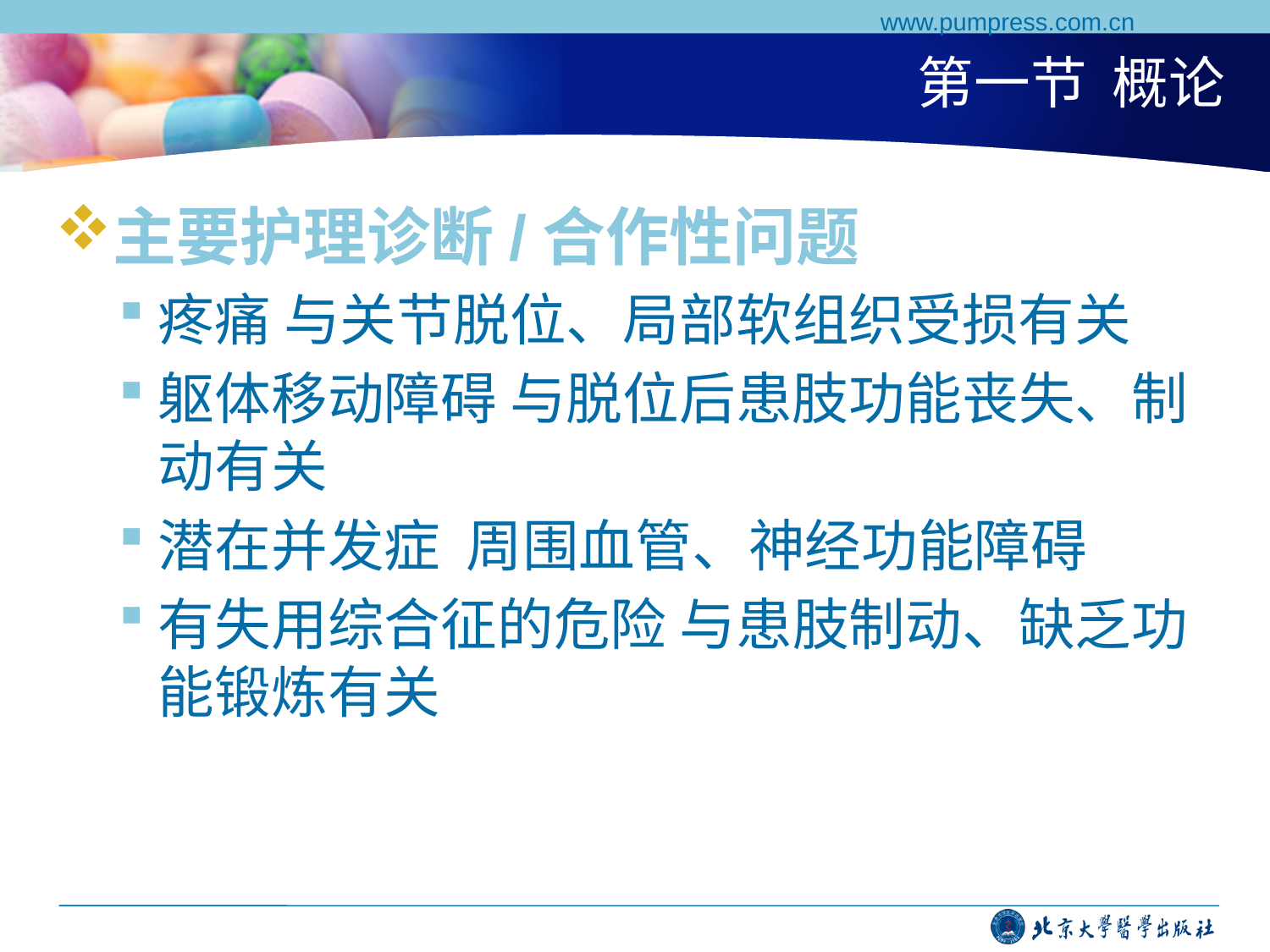

www.pumpress.com.cn
# 第一节  概论
主要护理诊断/合作性问题
疼痛 与关节脱位、局部软组织受损有关
躯体移动障碍 与脱位后患肢功能丧失、制动有关
潜在并发症  周围血管、神经功能障碍
有失用综合征的危险 与患肢制动、缺乏功能锻炼有关